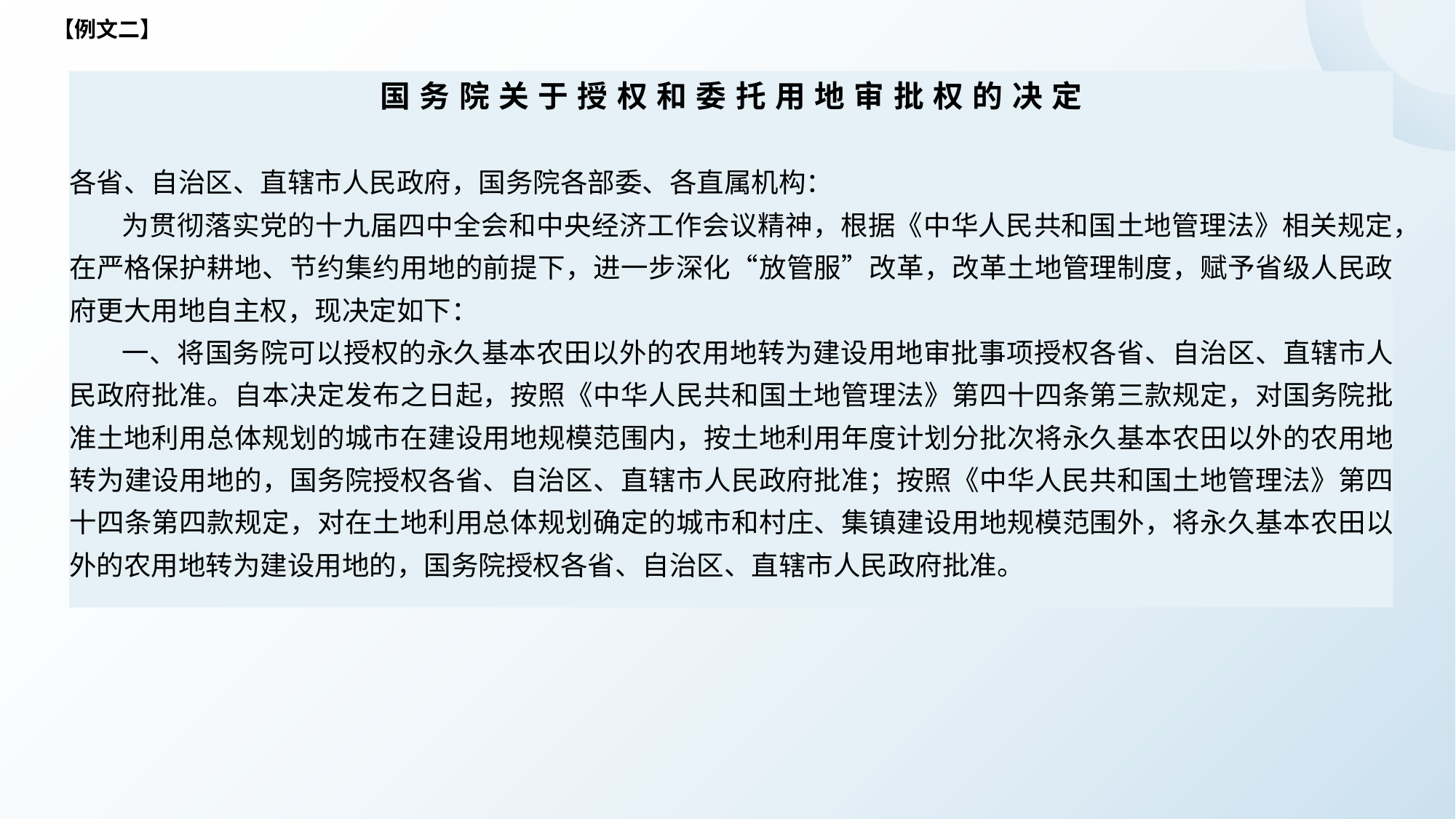

【例文二】
国务院关于授权和委托用地审批权的决定

各省、自治区、直辖市人民政府，国务院各部委、各直属机构：
       为贯彻落实党的十九届四中全会和中央经济工作会议精神，根据《中华人民共和国土地管理法》相关规定，在严格保护耕地、节约集约用地的前提下，进一步深化“放管服”改革，改革土地管理制度，赋予省级人民政府更大用地自主权，现决定如下：
       一、将国务院可以授权的永久基本农田以外的农用地转为建设用地审批事项授权各省、自治区、直辖市人民政府批准。自本决定发布之日起，按照《中华人民共和国土地管理法》第四十四条第三款规定，对国务院批准土地利用总体规划的城市在建设用地规模范围内，按土地利用年度计划分批次将永久基本农田以外的农用地转为建设用地的，国务院授权各省、自治区、直辖市人民政府批准；按照《中华人民共和国土地管理法》第四十四条第四款规定，对在土地利用总体规划确定的城市和村庄、集镇建设用地规模范围外，将永久基本农田以外的农用地转为建设用地的，国务院授权各省、自治区、直辖市人民政府批准。